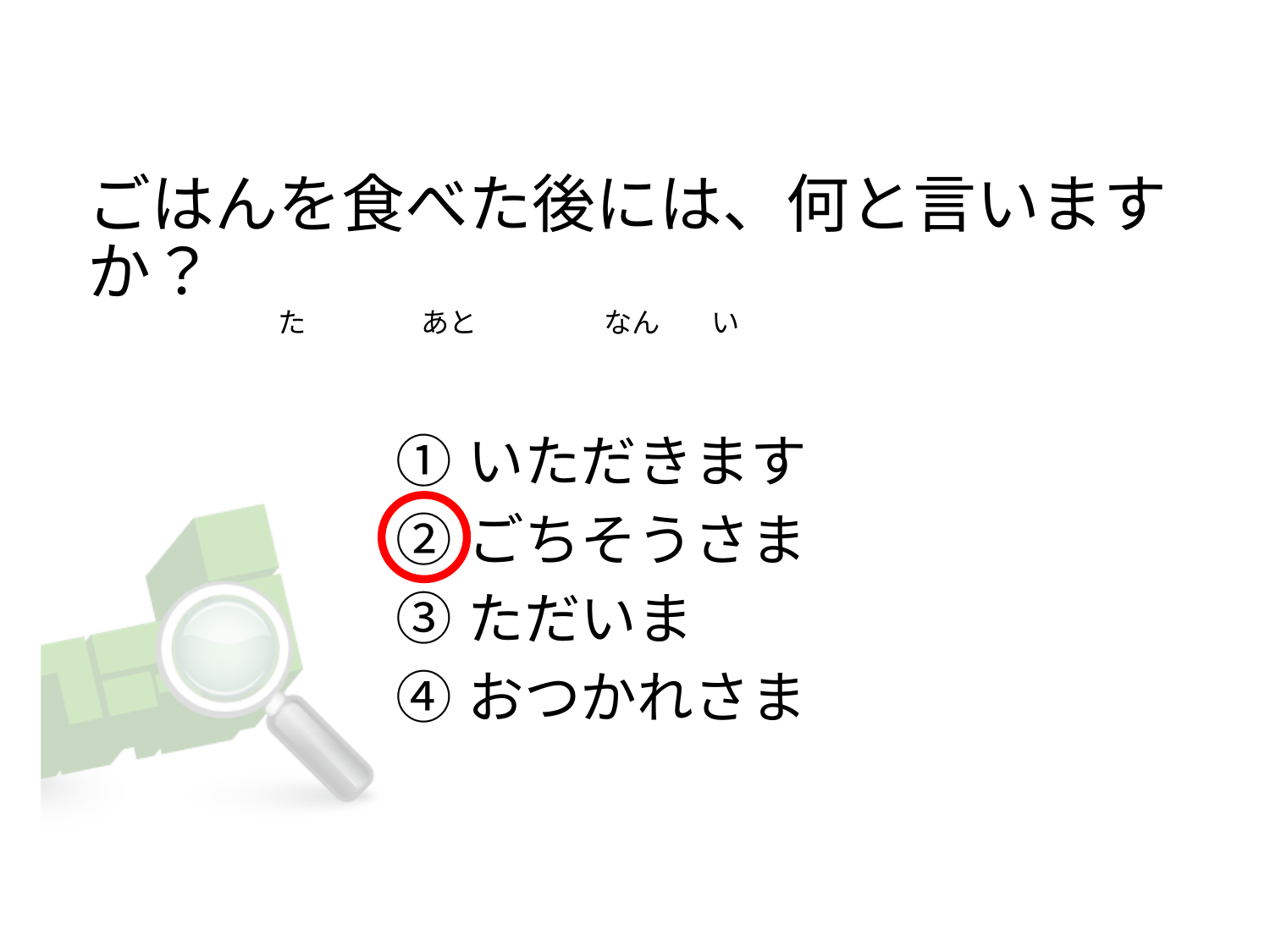

ごはんを食べた後には、何と言いますか？
                             た                  あと                    なん        い
いただきます
ごちそうさま
ただいま
おつかれさま